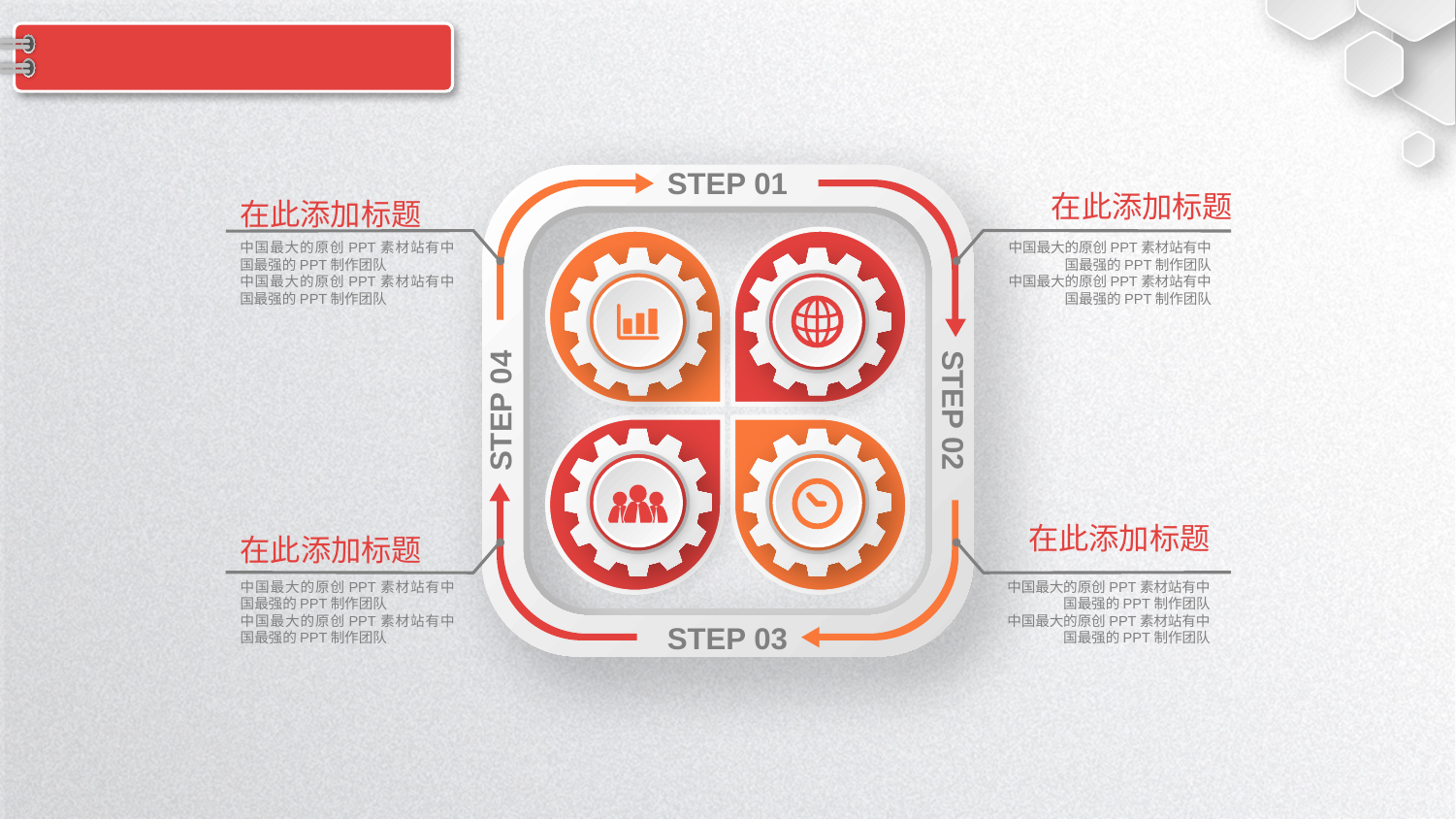

#
STEP 01

STEP 04
STEP 02

STEP 03

在此添加标题

中国最大的原创PPT素材站有中国最强的PPT制作团队
中国最大的原创PPT素材站有中国最强的PPT制作团队

在此添加标题

中国最大的原创PPT素材站有中国最强的PPT制作团队
中国最大的原创PPT素材站有中国最强的PPT制作团队

中国最大的原创PPT素材站有中国最强的PPT制作团队
中国最大的原创PPT素材站有中国最强的PPT制作团队

在此添加标题
中国最大的原创PPT素材站有中国最强的PPT制作团队
中国最大的原创PPT素材站有中国最强的PPT制作团队
在此添加标题